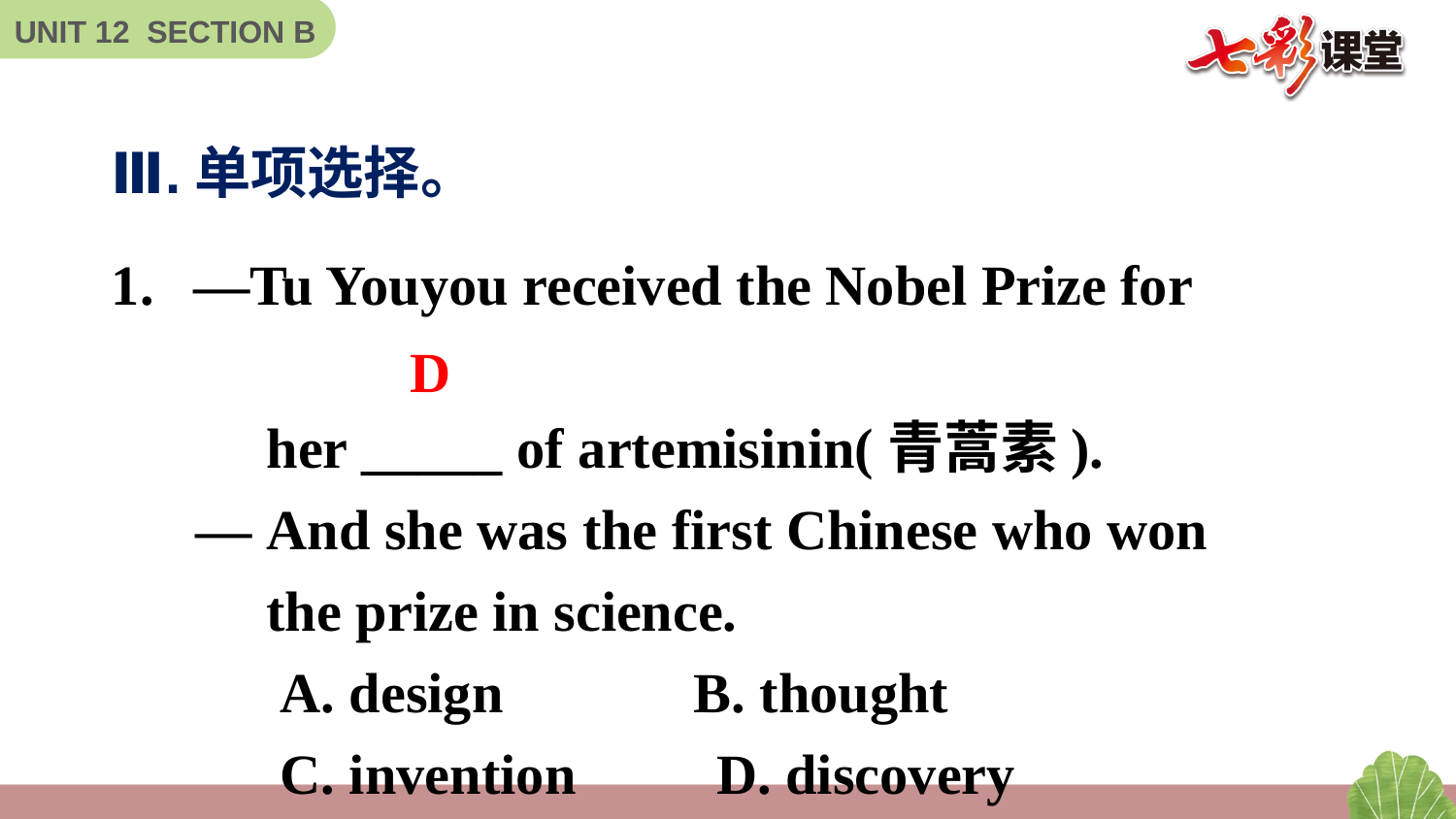

Ⅲ.单项选择。
—Tu Youyou received the Nobel Prize for
           her _____ of artemisinin(青蒿素).
      — And she was the first Chinese who won
           the prize in science.
            A. design         	B. thought
            C. invention          D. discovery
D